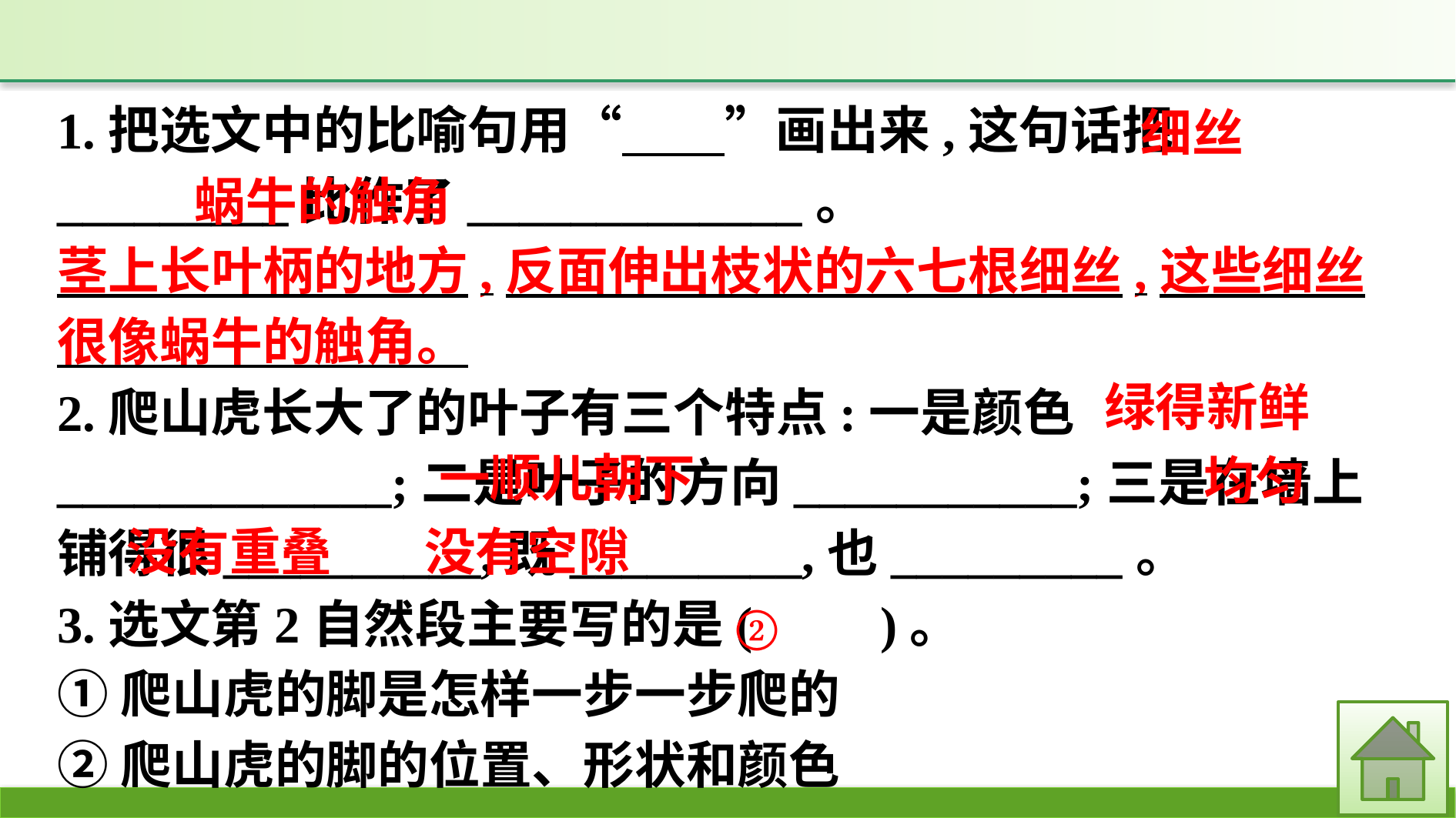

1.把选文中的比喻句用“　　”画出来,这句话把_________比作了_____________。
茎上长叶柄的地方,反面伸出枝状的六七根细丝,这些细丝很像蜗牛的触角。
2.爬山虎长大了的叶子有三个特点:一是颜色_____________;二是叶子的方向___________;三是在墙上铺得很__________,既_________,也_________。
3.选文第2自然段主要写的是(　　)。
①爬山虎的脚是怎样一步一步爬的
②爬山虎的脚的位置、形状和颜色
细丝
蜗牛的触角
绿得新鲜
一顺儿朝下
均匀
没有重叠
没有空隙
②